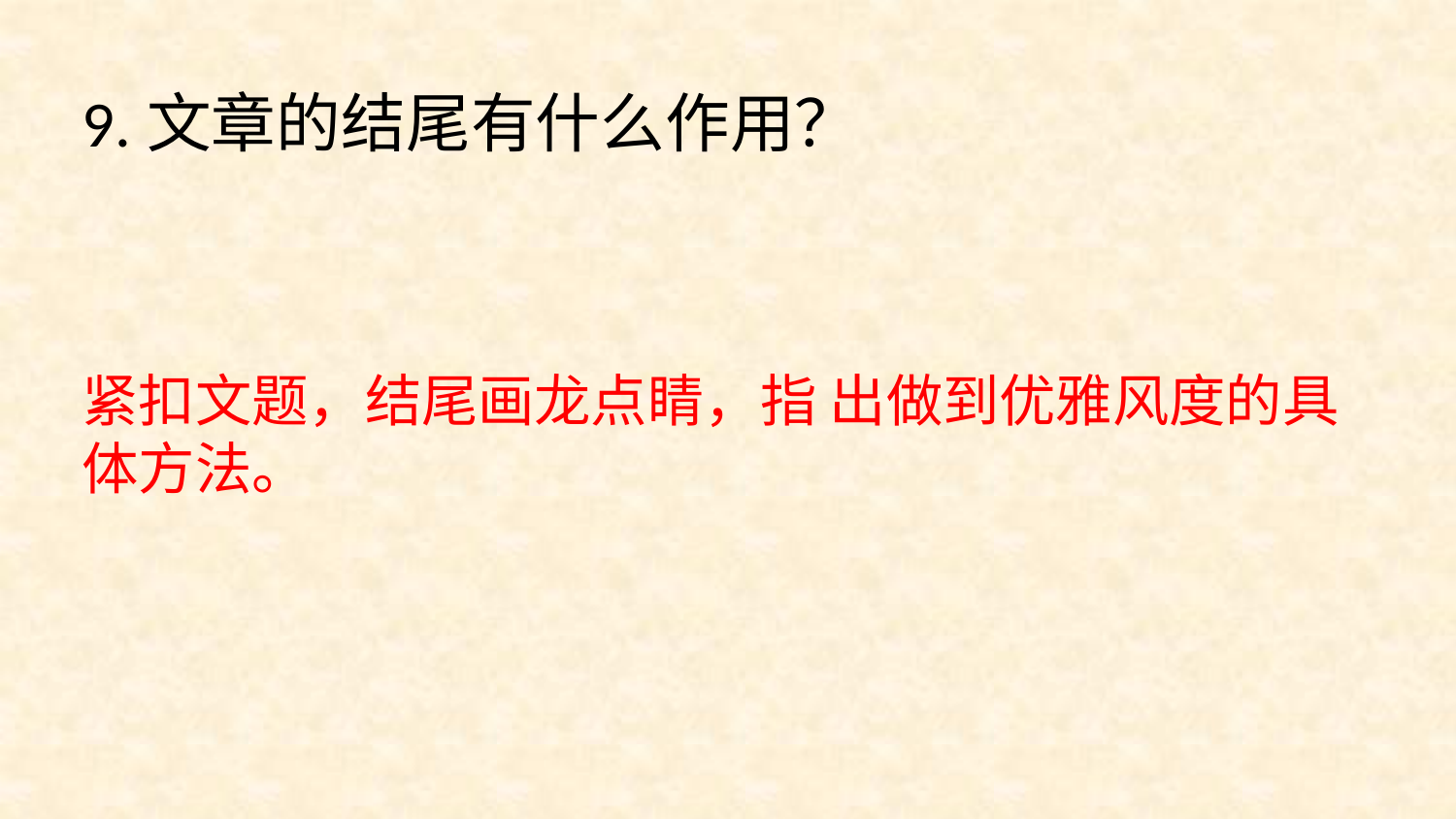

9.文章的结尾有什么作用？
紧扣文题，结尾画龙点睛，指 出做到优雅风度的具体方法。